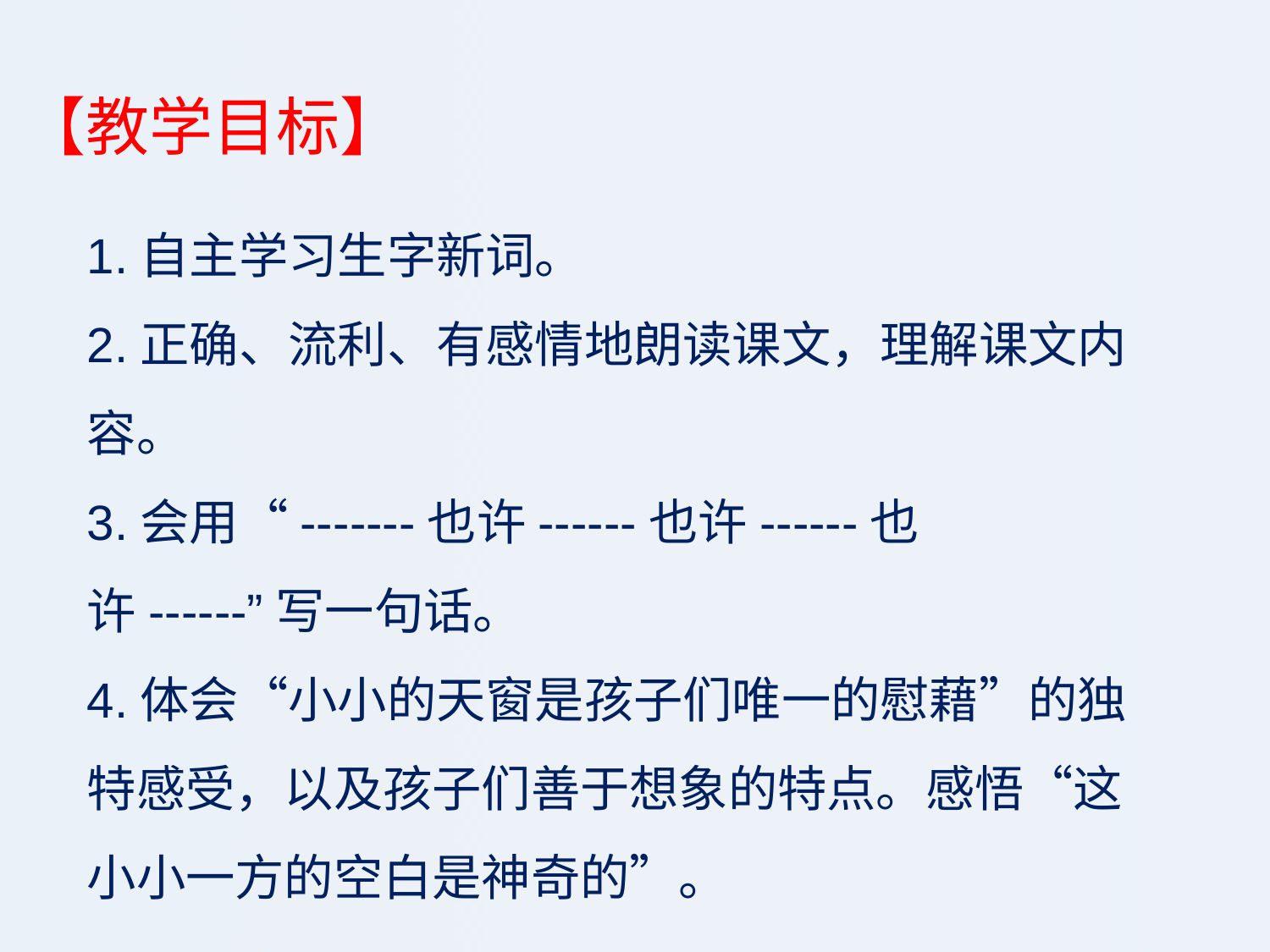

【教学目标】
1.自主学习生字新词。
2.正确、流利、有感情地朗读课文，理解课文内容。
3.会用“-------也许------也许------也许------”写一句话。
4.体会“小小的天窗是孩子们唯一的慰藉”的独特感受，以及孩子们善于想象的特点。感悟“这小小一方的空白是神奇的”。